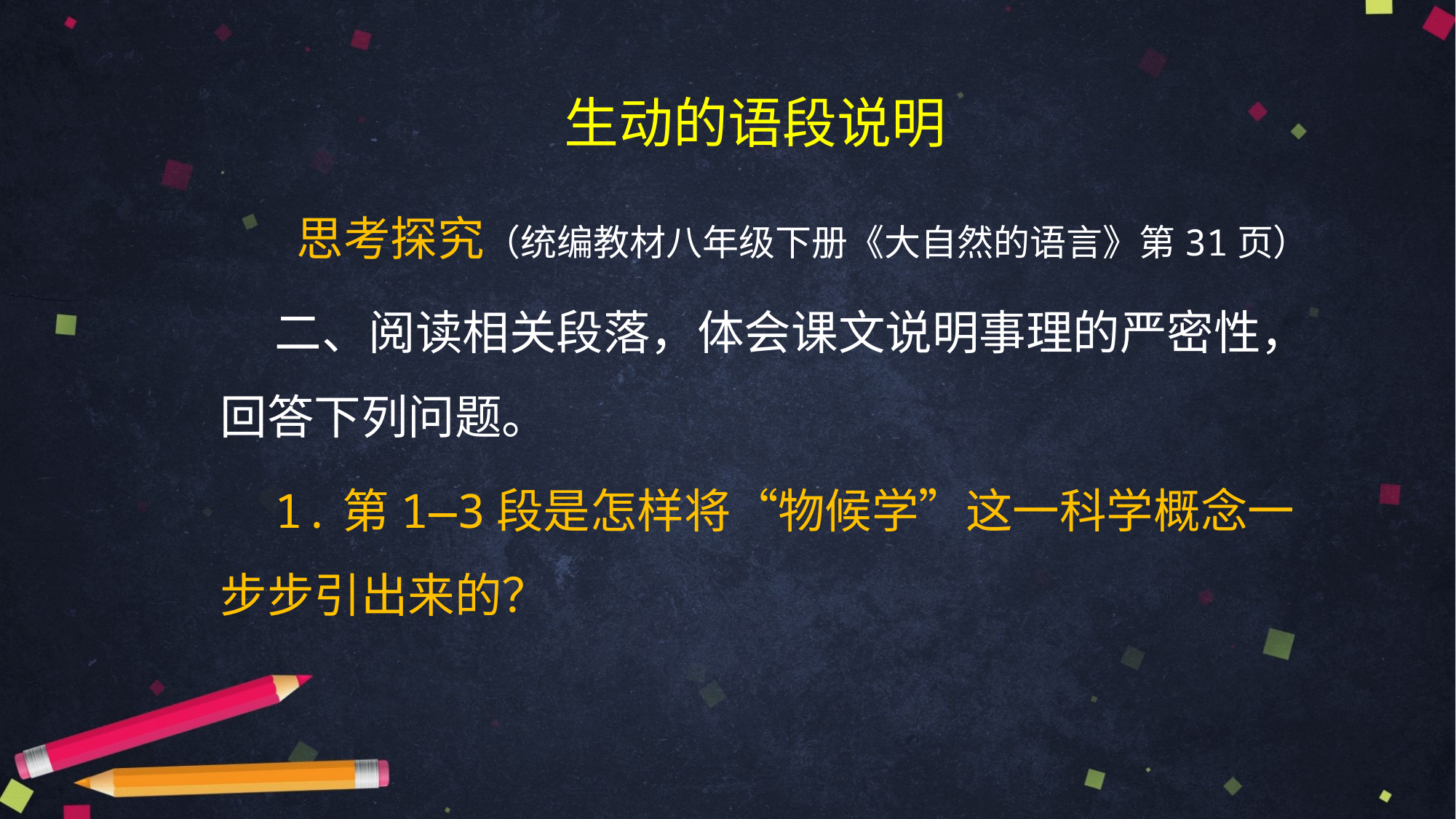

生动的语段说明
 思考探究（统编教材八年级下册《大自然的语言》第31页）
二、阅读相关段落，体会课文说明事理的严密性，回答下列问题。
1.第1—3段是怎样将“物候学”这一科学概念一步步引出来的？